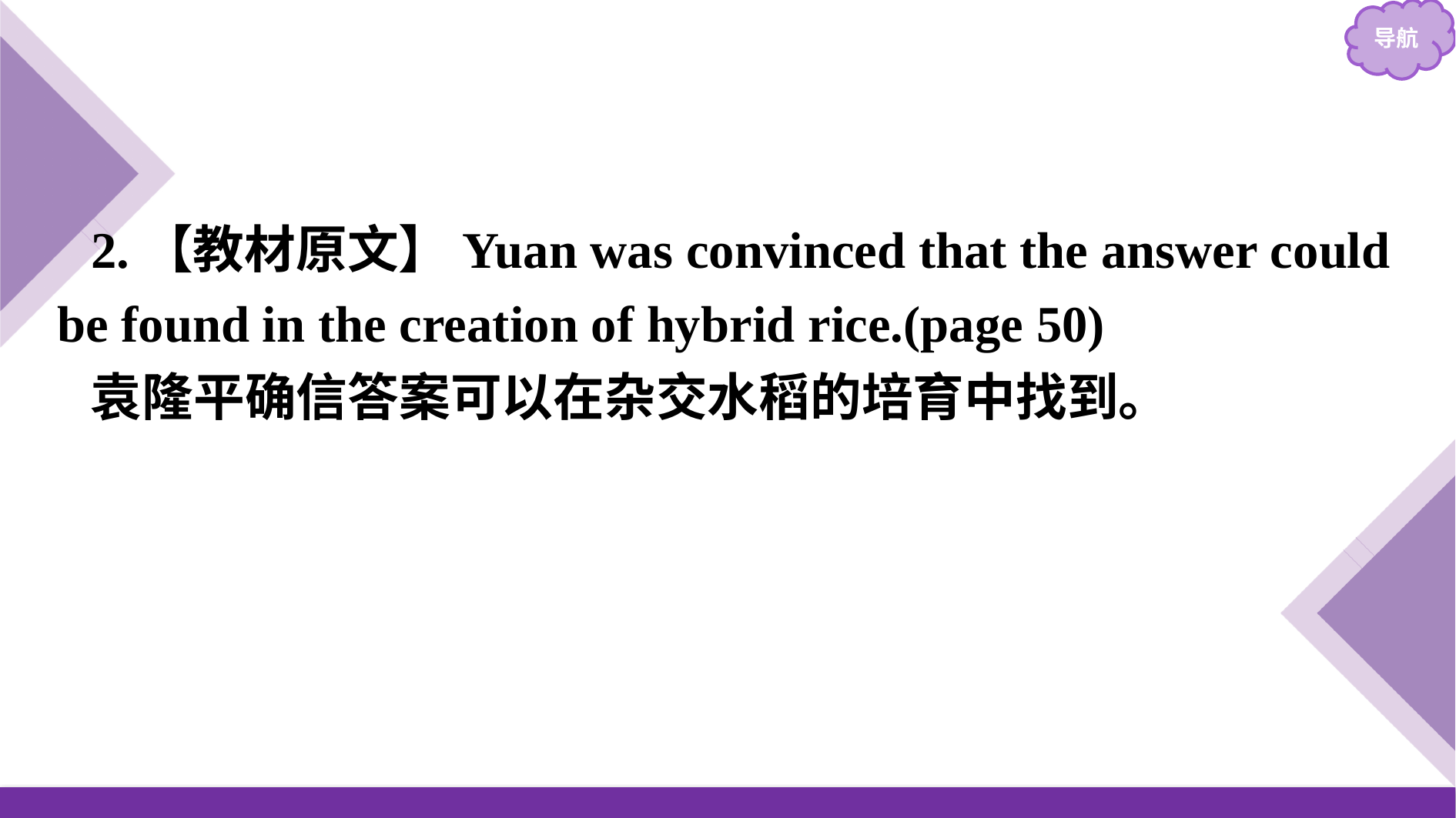

2.【教材原文】Yuan was convinced that the answer could be found in the creation of hybrid rice.(page 50)
袁隆平确信答案可以在杂交水稻的培育中找到。